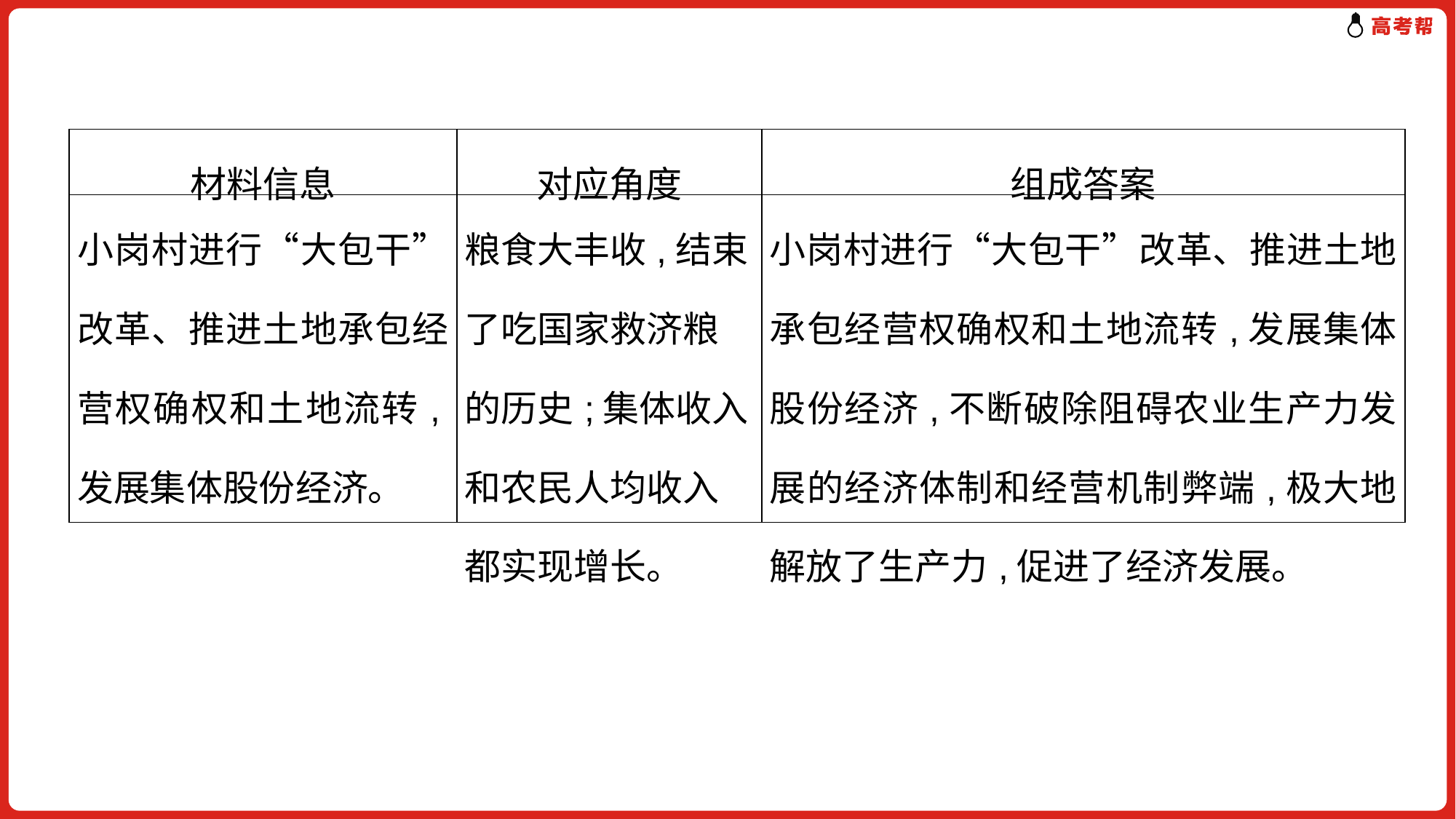

| 材料信息 | 对应角度 | 组成答案 |
| --- | --- | --- |
| 小岗村进行“大包干”改革、推进土地承包经营权确权和土地流转,发展集体股份经济。 | 粮食大丰收,结束了吃国家救济粮的历史;集体收入和农民人均收入都实现增长。 | 小岗村进行“大包干”改革、推进土地承包经营权确权和土地流转,发展集体股份经济,不断破除阻碍农业生产力发展的经济体制和经营机制弊端,极大地解放了生产力,促进了经济发展。 |